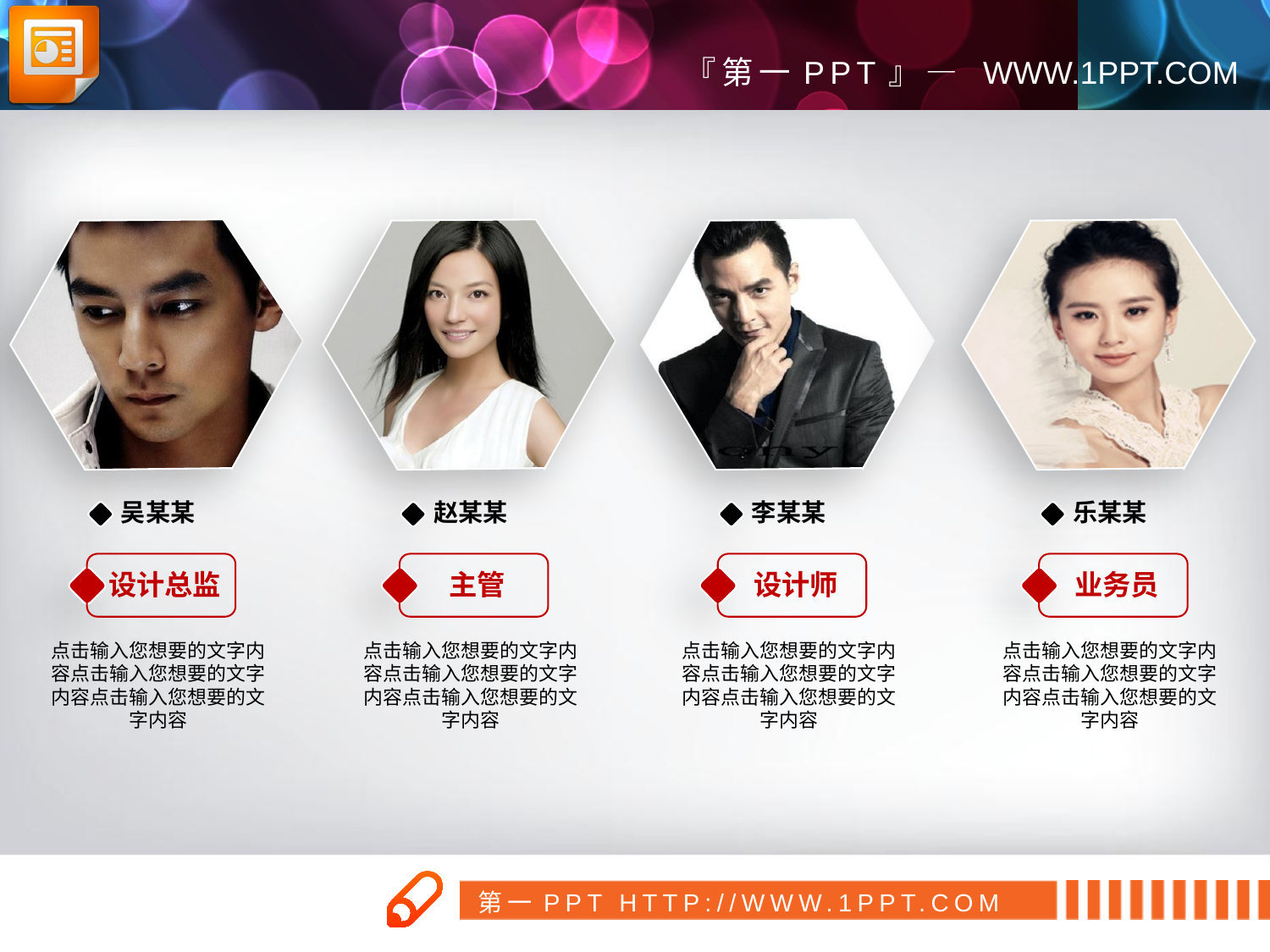

吴某某

赵某某

李某某

乐某某

设计总监

主管

设计师

业务员
点击输入您想要的文字内容点击输入您想要的文字内容点击输入您想要的文字内容

点击输入您想要的文字内容点击输入您想要的文字内容点击输入您想要的文字内容

点击输入您想要的文字内容点击输入您想要的文字内容点击输入您想要的文字内容

点击输入您想要的文字内容点击输入您想要的文字内容点击输入您想要的文字内容